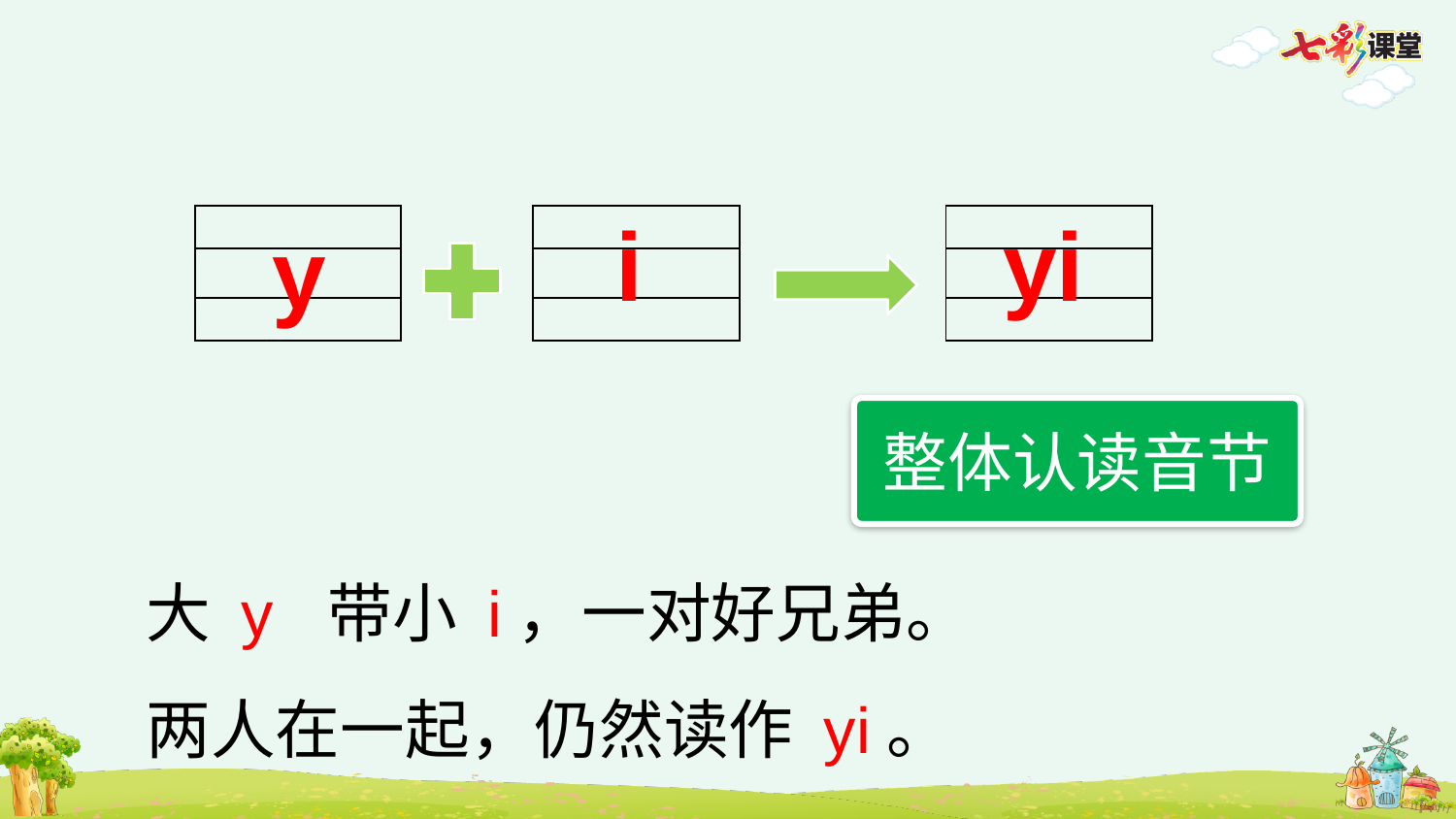

i
yi
y
|  |
| --- |
|  |
|  |
|  |
| --- |
|  |
|  |
|  |
| --- |
|  |
|  |

整体认读音节
大 y 带小 i，一对好兄弟。
两人在一起，仍然读作 yi。